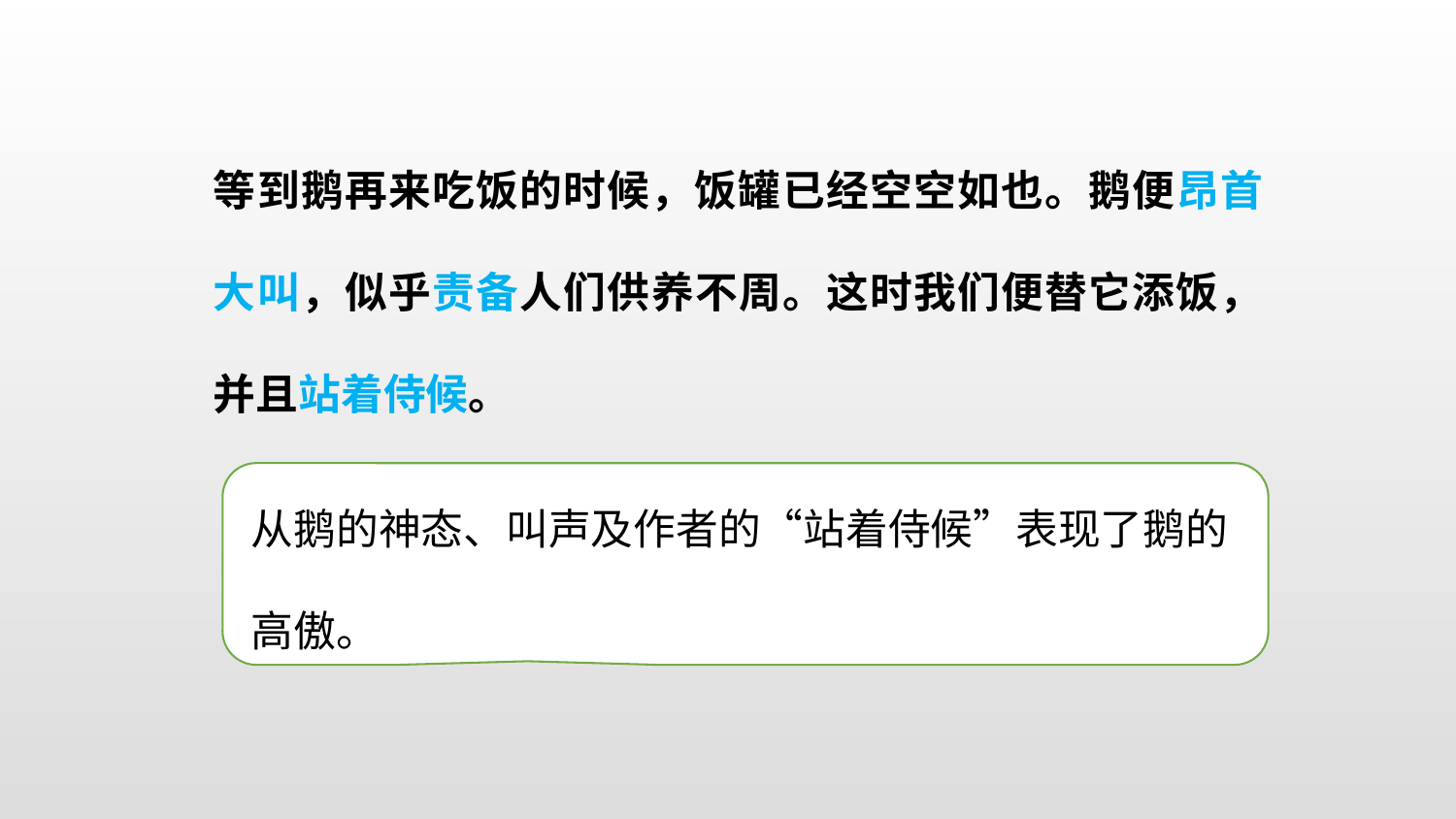

等到鹅再来吃饭的时候，饭罐已经空空如也。鹅便昂首大叫，似乎责备人们供养不周。这时我们便替它添饭，并且站着侍候。
从鹅的神态、叫声及作者的“站着侍候”表现了鹅的高傲。